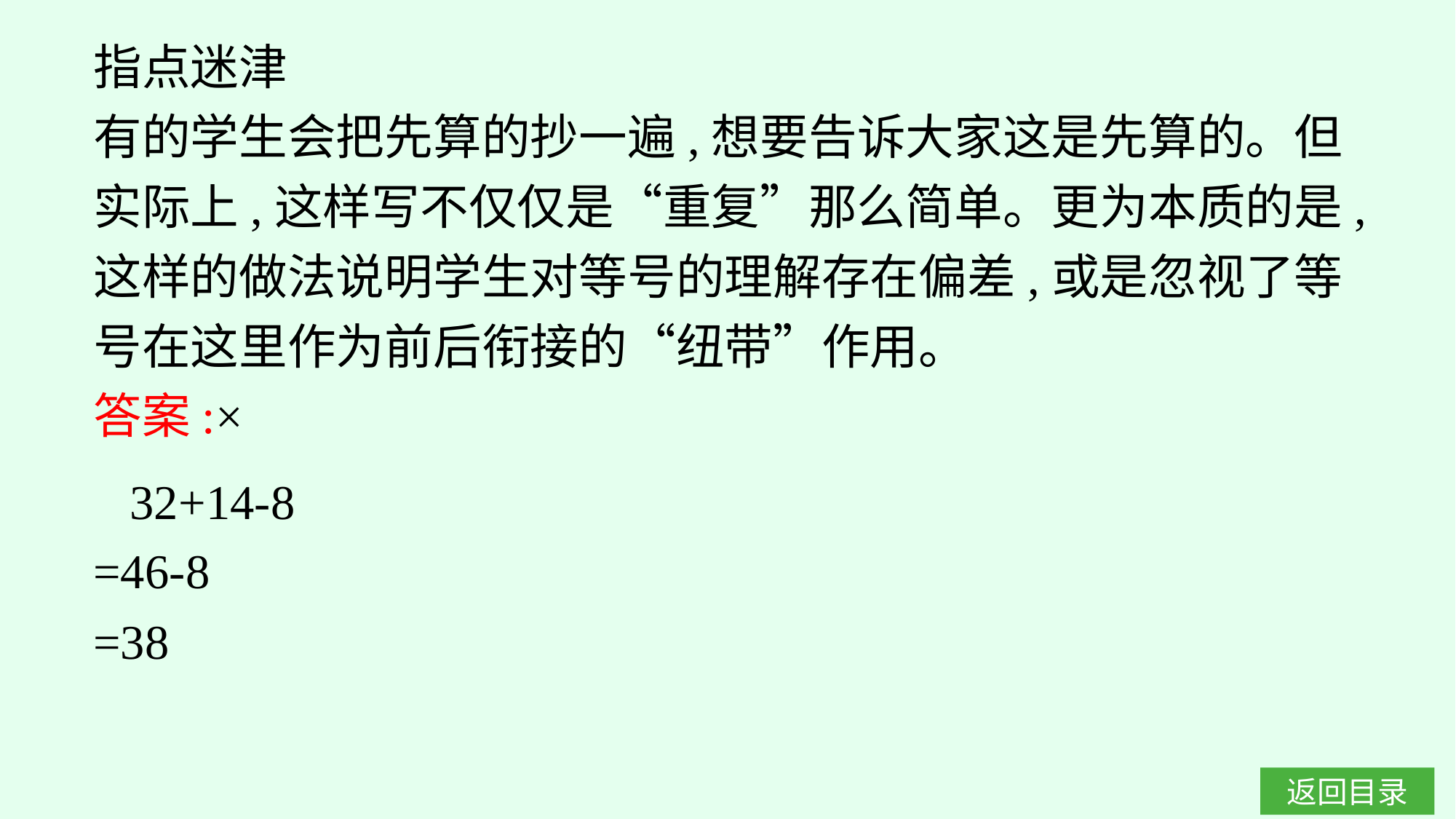

指点迷津
有的学生会把先算的抄一遍,想要告诉大家这是先算的。但实际上,这样写不仅仅是“重复”那么简单。更为本质的是,这样的做法说明学生对等号的理解存在偏差,或是忽视了等号在这里作为前后衔接的“纽带”作用。
答案:×
   32+14-8
=46-8
=38